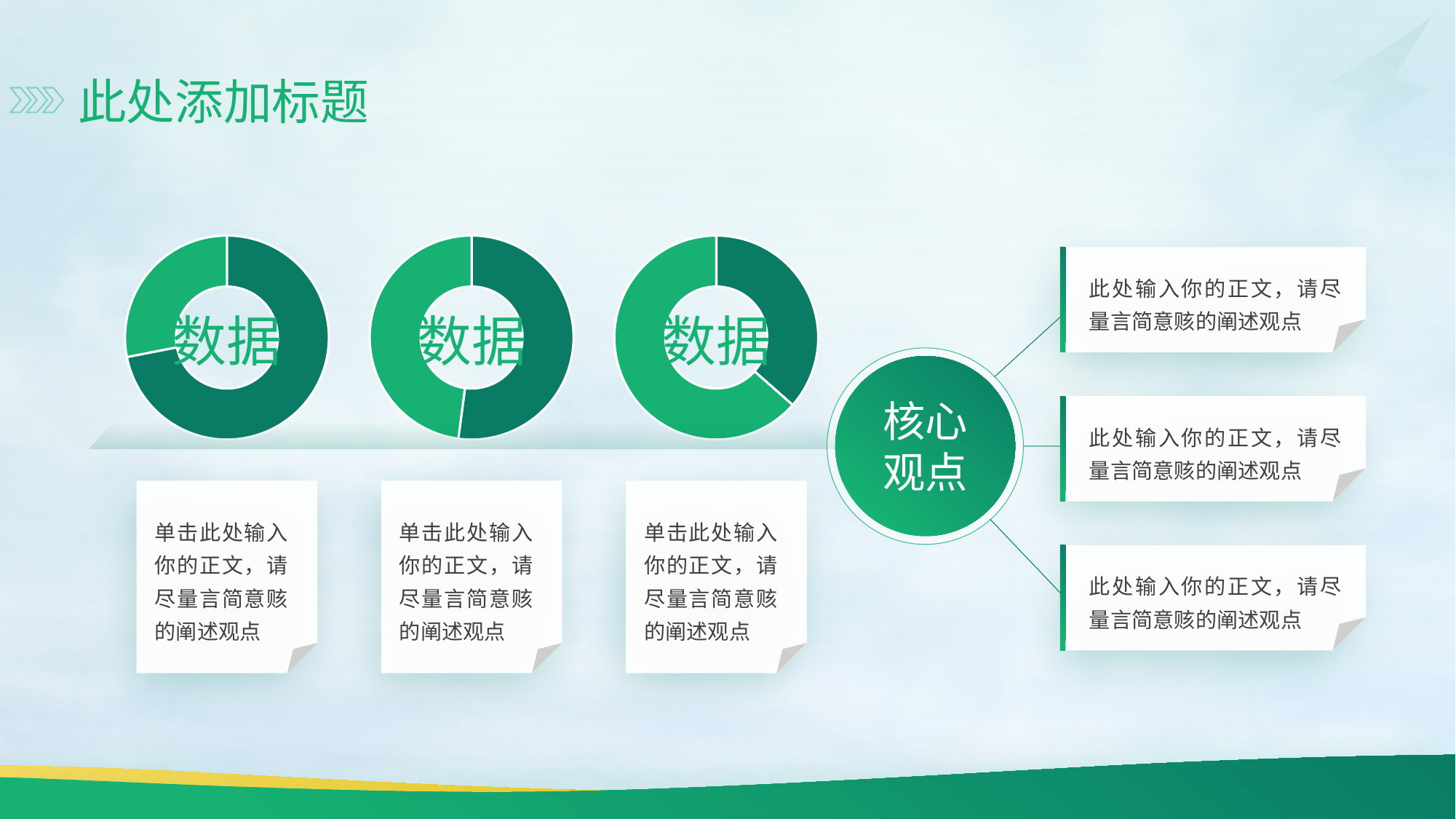

此处添加标题

### Chart

| Category | 销售额 |
|---|---|
| 系列一 | 8.2 |
| 系列二 | 3.2 |
数据

### Chart

| Category | 销售额 |
|---|---|
| 系列一 | 10.0 |
| 系列二 | 9.2 |
数据

### Chart

| Category | 销售额 |
|---|---|
| 系列一 | 6.9 |
| 系列二 | 12.0 |
数据

此处输入你的正文，请尽量言简意赅的阐述观点

核心
观点

此处输入你的正文，请尽量言简意赅的阐述观点

单击此处输入你的正文，请尽量言简意赅的阐述观点

单击此处输入你的正文，请尽量言简意赅的阐述观点

单击此处输入你的正文，请尽量言简意赅的阐述观点

此处输入你的正文，请尽量言简意赅的阐述观点